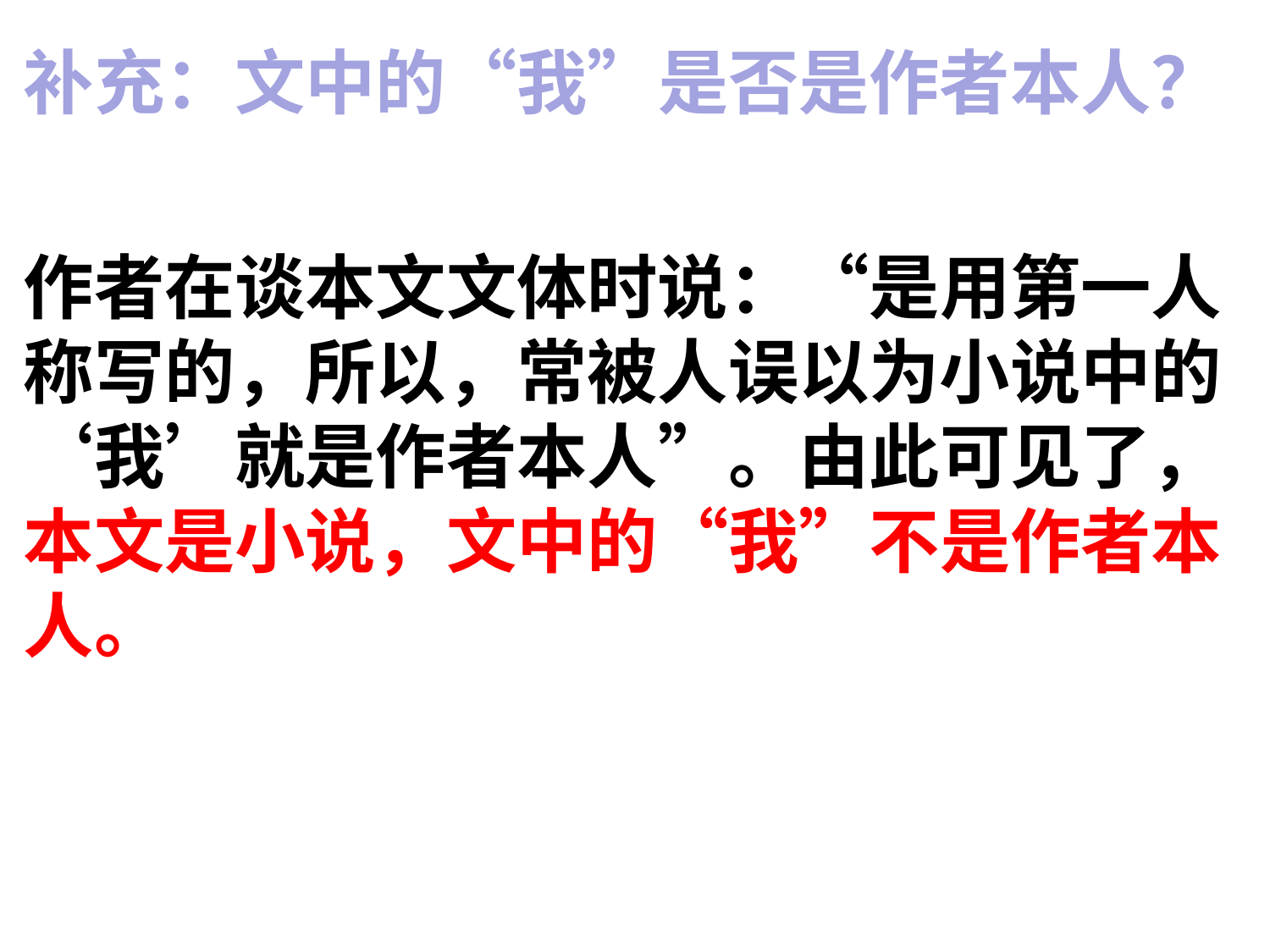

补充：文中的“我”是否是作者本人？
作者在谈本文文体时说：“是用第一人称写的，所以，常被人误以为小说中的‘我’就是作者本人”。由此可见了，本文是小说，文中的“我”不是作者本人。